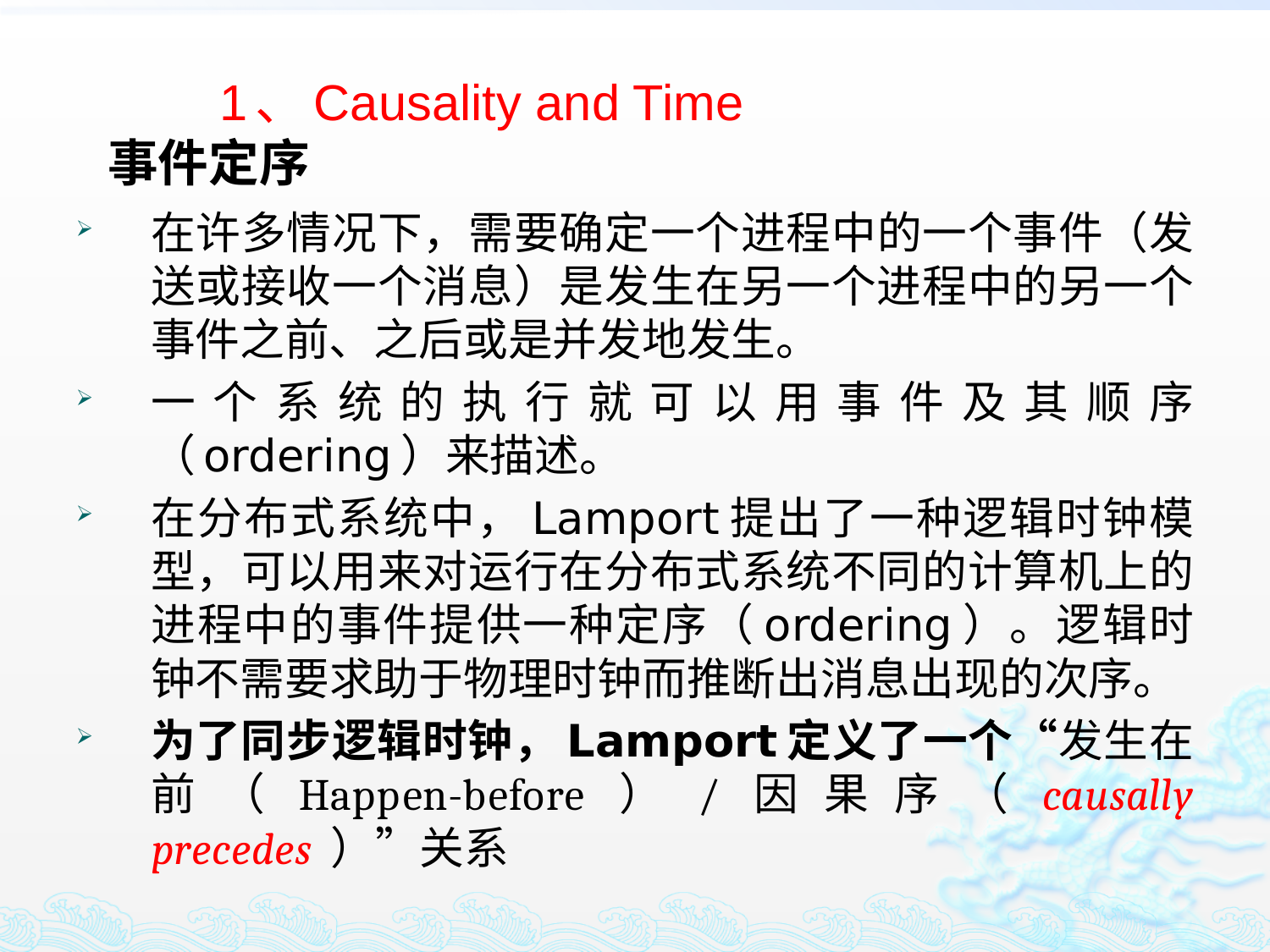

# 1、Causality and Time 事件定序
在许多情况下，需要确定一个进程中的一个事件（发送或接收一个消息）是发生在另一个进程中的另一个事件之前、之后或是并发地发生。
一个系统的执行就可以用事件及其顺序（ordering）来描述。
在分布式系统中，Lamport提出了一种逻辑时钟模型，可以用来对运行在分布式系统不同的计算机上的进程中的事件提供一种定序（ordering）。逻辑时钟不需要求助于物理时钟而推断出消息出现的次序。
为了同步逻辑时钟，Lamport定义了一个“发生在前（Happen-before）/因果序（causally precedes ）”关系